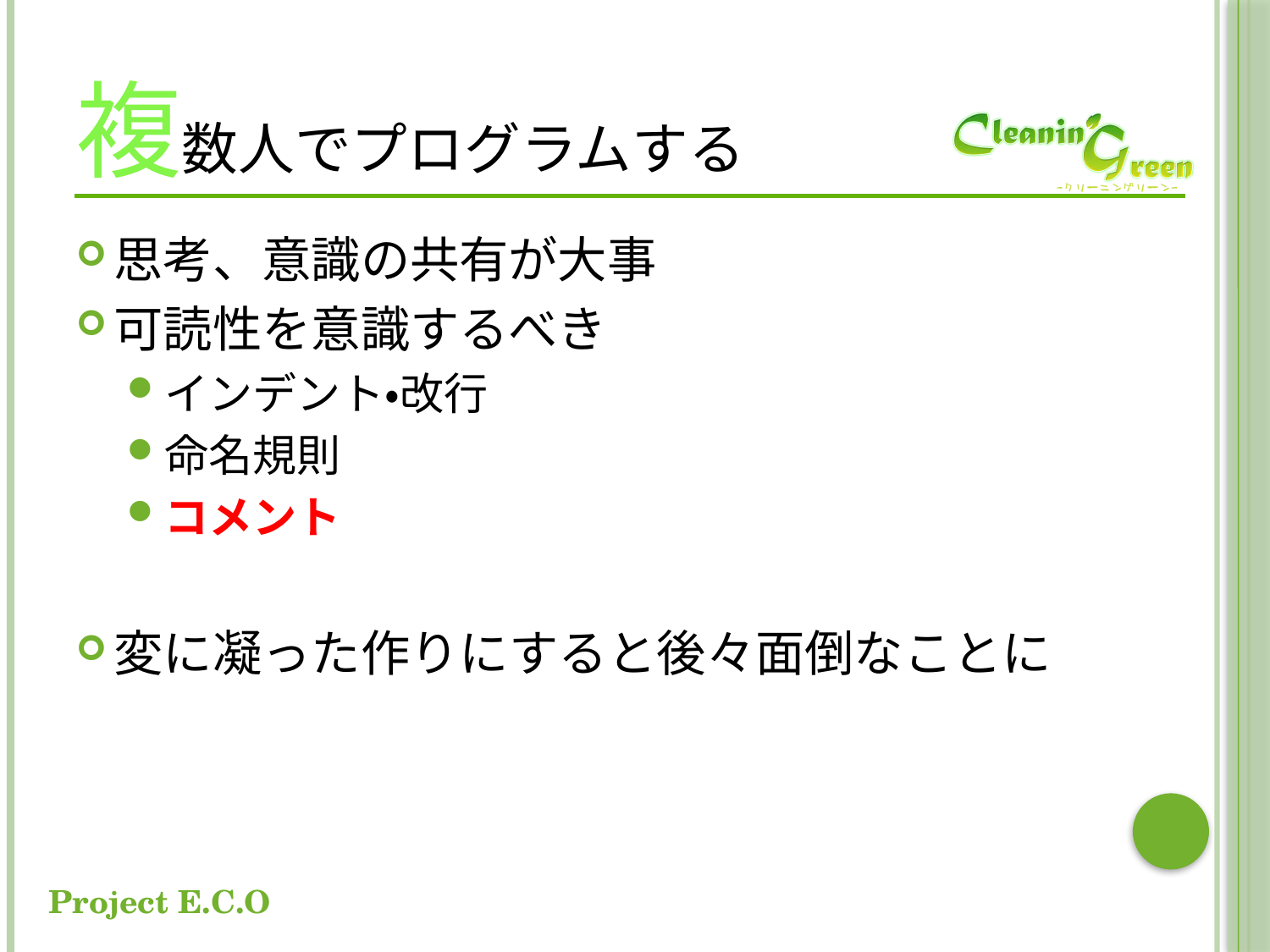

# 複数人でプログラムする
思考、意識の共有が大事
可読性を意識するべき
インデント・改行
命名規則
コメント

変に凝った作りにすると後々面倒なことに